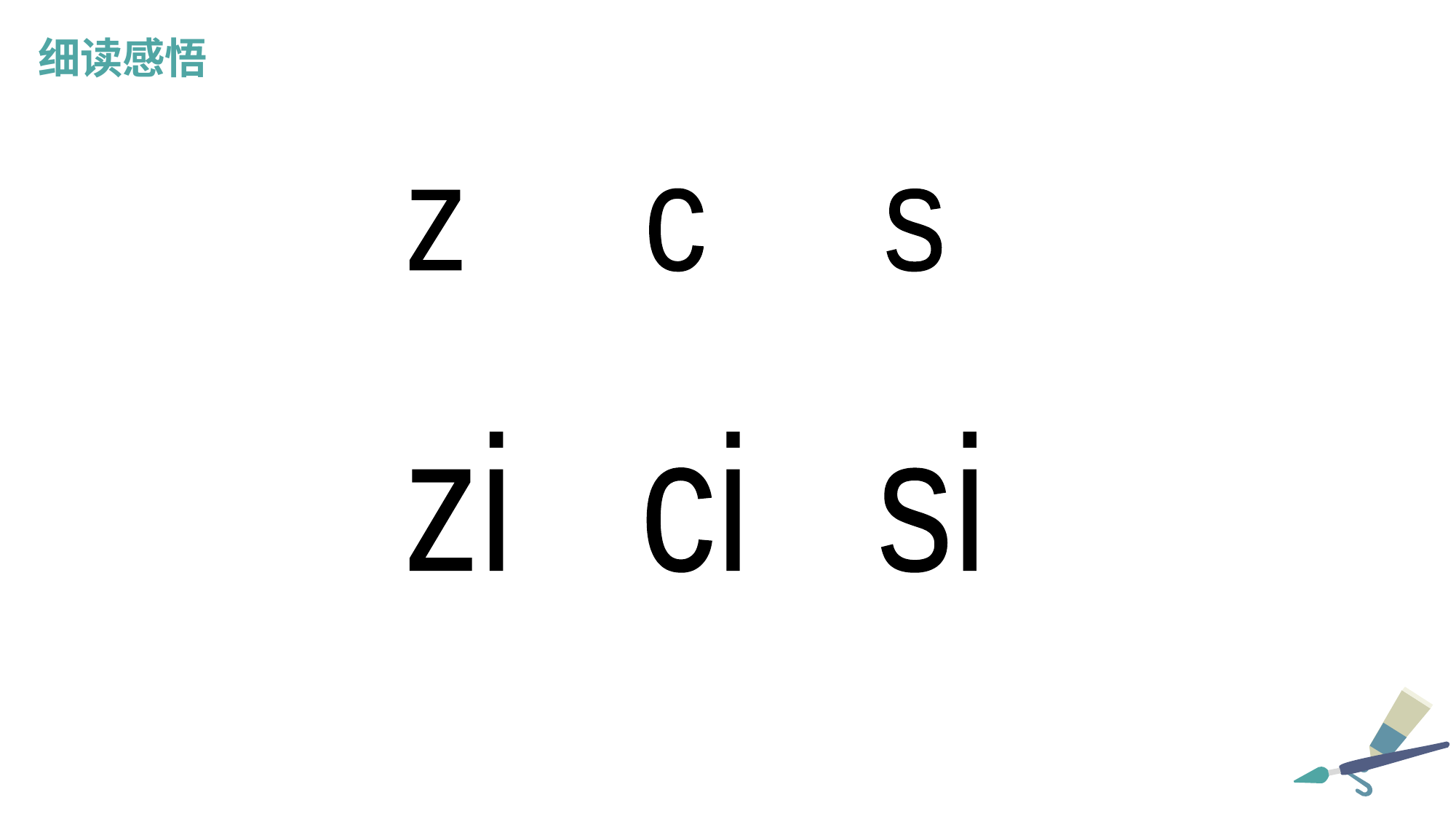

细读感悟
z     c     s
zi   ci   si